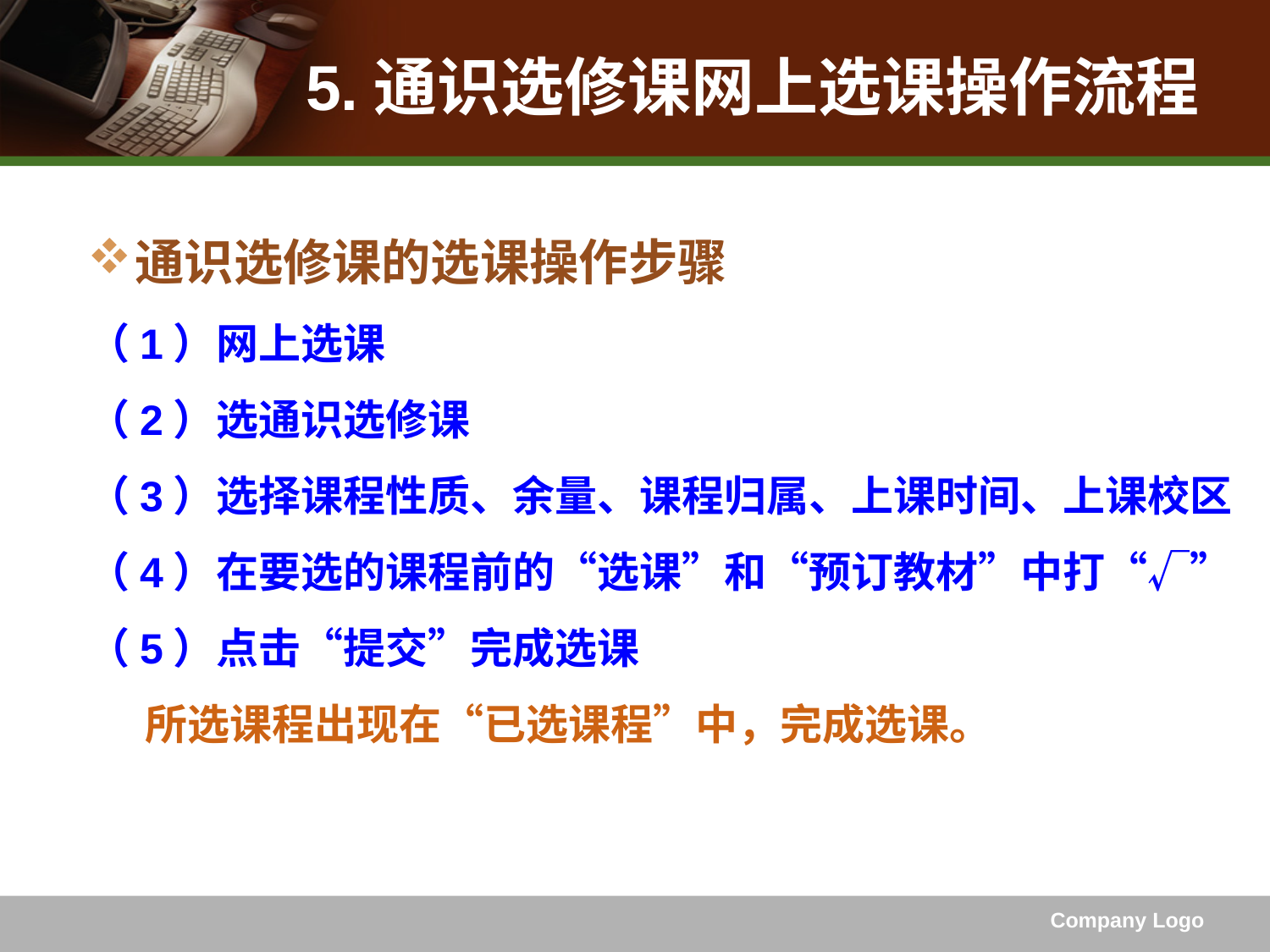

# 5.通识选修课网上选课操作流程
通识选修课的选课操作步骤
（1）网上选课
（2）选通识选修课
（3）选择课程性质、余量、课程归属、上课时间、上课校区
（4）在要选的课程前的“选课”和“预订教材”中打“√”
（5）点击“提交”完成选课
     所选课程出现在“已选课程”中，完成选课。
Company Logo